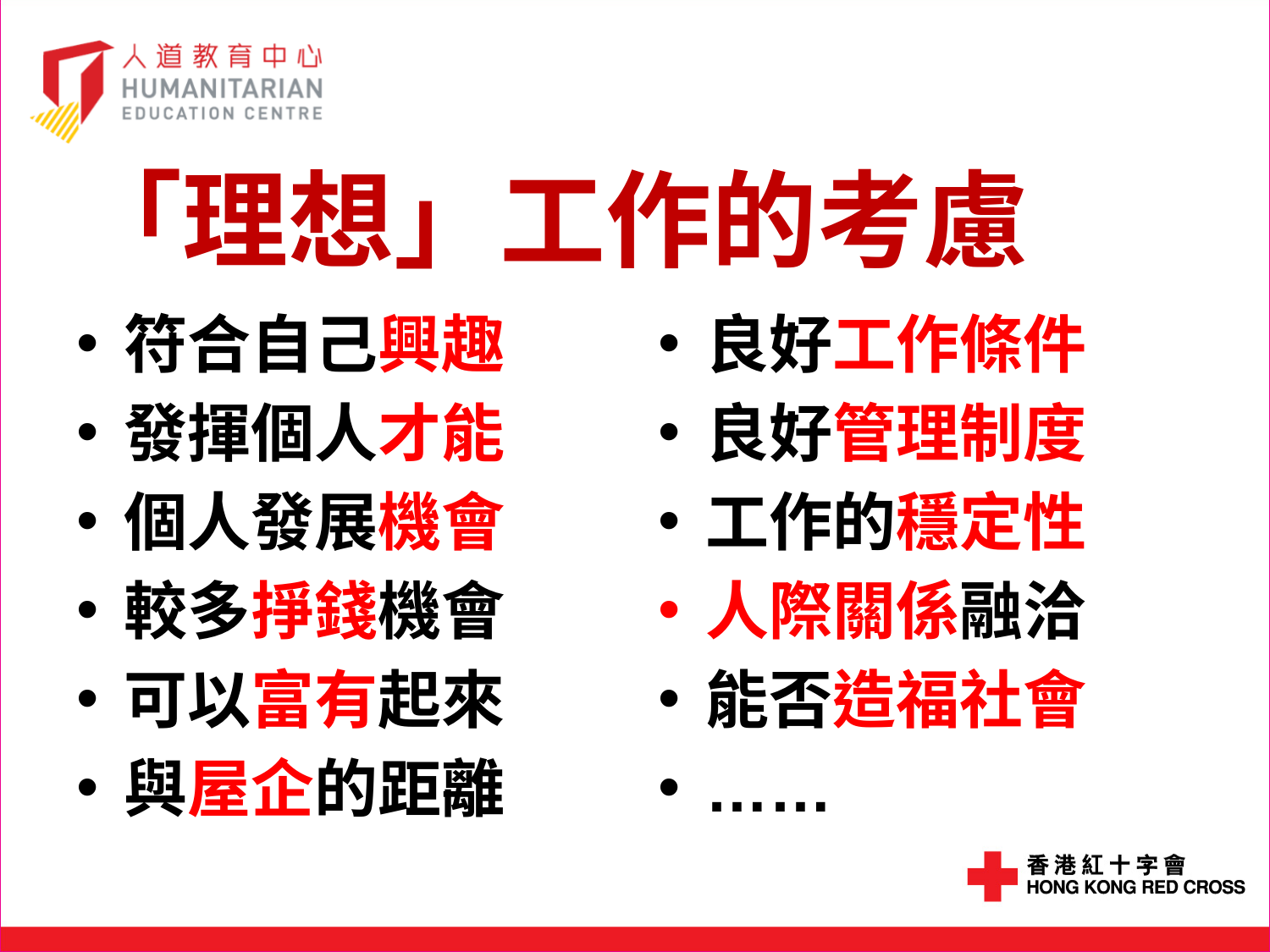

# 「理想」工作的考慮
符合自己興趣
發揮個人才能
個人發展機會
較多掙錢機會
可以富有起來
與屋企的距離
良好工作條件
良好管理制度
工作的穩定性
人際關係融洽
能否造福社會
……